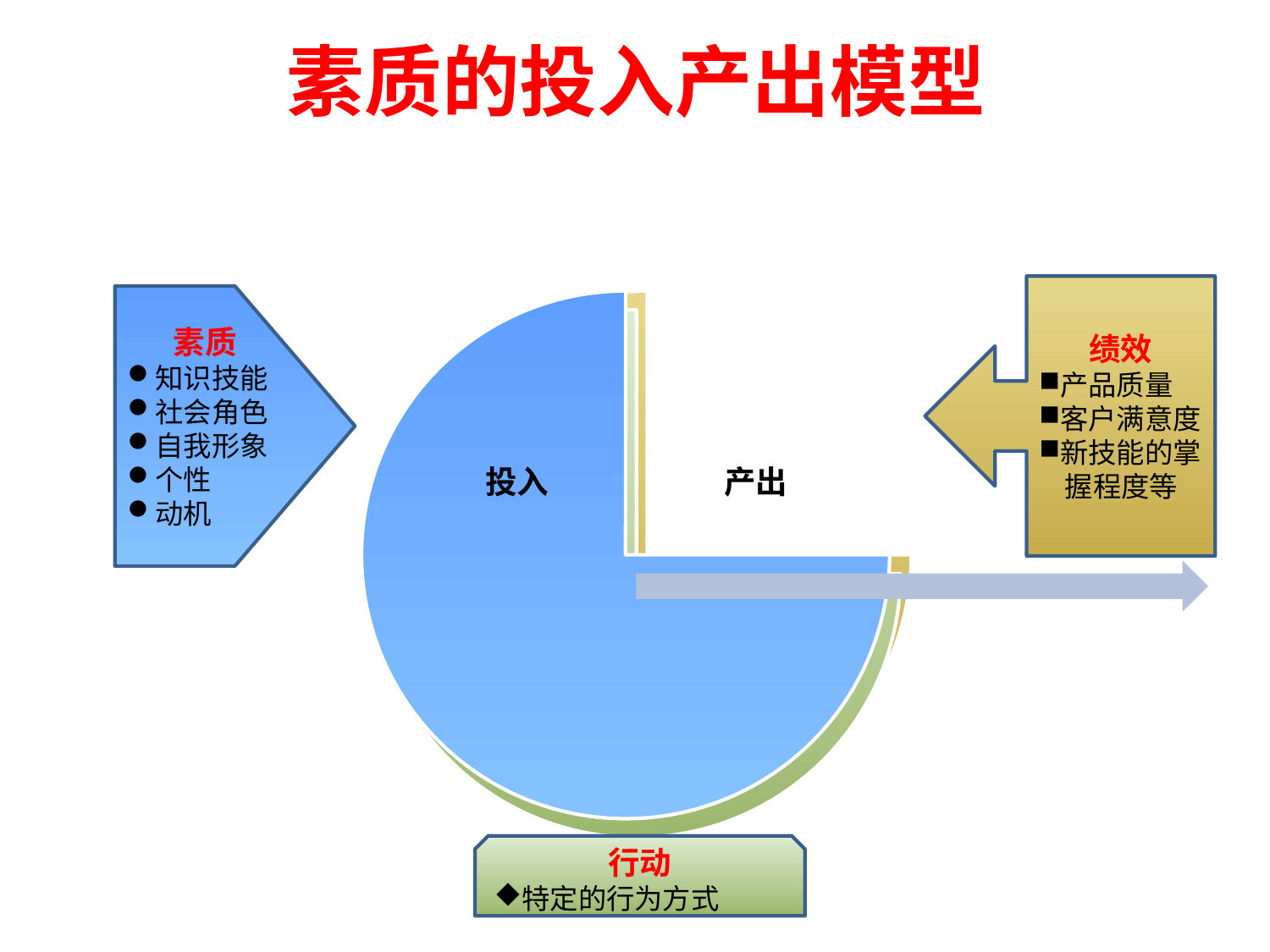

# 素质的投入产出模型
产出
过程
投入
绩效
产品质量
客户满意度
新技能的掌
   握程度等
素质
知识技能
社会角色
自我形象
个性
动机
行动
特定的行为方式